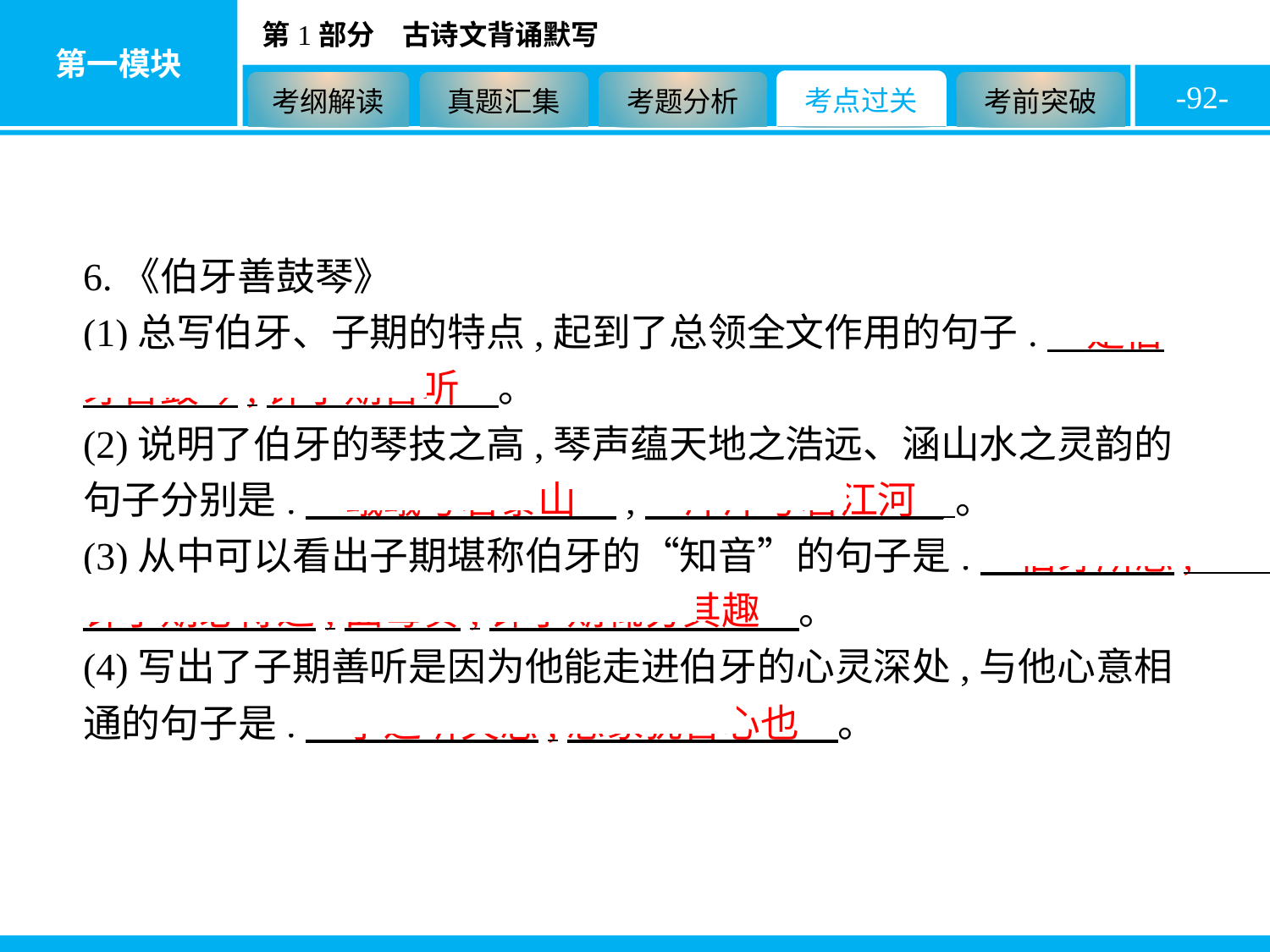

-92-
6.《伯牙善鼓琴》
(1)总写伯牙、子期的特点,起到了总领全文作用的句子:　是伯牙善鼓琴,钟子期善听　。
(2)说明了伯牙的琴技之高,琴声蕴天地之浩远、涵山水之灵韵的句子分别是:　峨峨兮若泰山　;　洋洋兮若江河　。
(3)从中可以看出子期堪称伯牙的“知音”的句子是:　伯牙所念,钟子期必得之;曲每奏,钟子期辄穷其趣　。
(4)写出了子期善听是因为他能走进伯牙的心灵深处,与他心意相通的句子是:　子之听夫志,想象犹吾心也　。